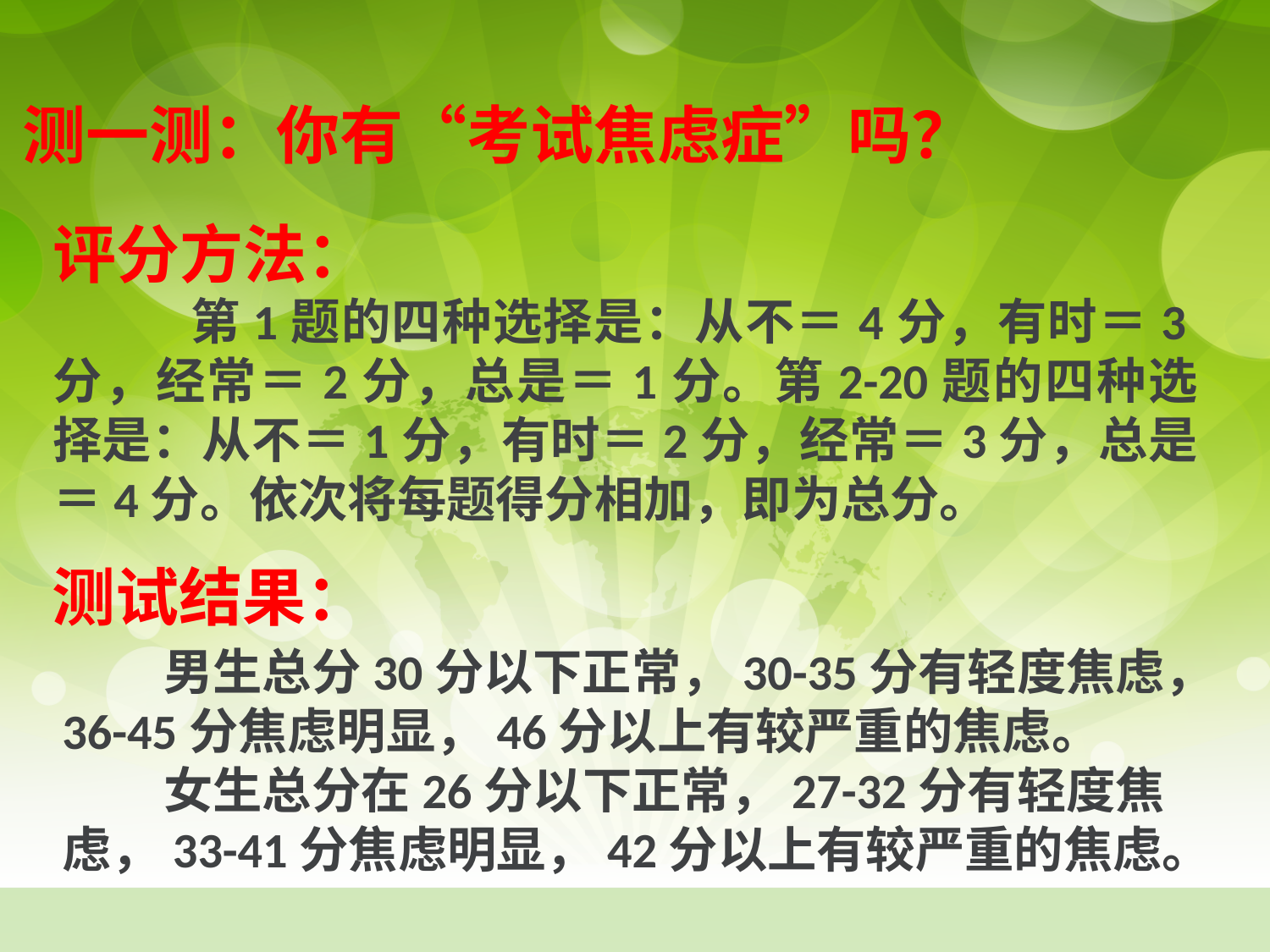

测一测：你有“考试焦虑症”吗？
评分方法：
          第1题的四种选择是：从不＝4分，有时＝3分，经常＝2分，总是＝1分。第2-20题的四种选择是：从不＝1分，有时＝2分，经常＝3分，总是＝4分。依次将每题得分相加，即为总分。
测试结果：
        男生总分30分以下正常，30-35分有轻度焦虑，36-45分焦虑明显，46分以上有较严重的焦虑。
        女生总分在26分以下正常，27-32分有轻度焦虑，33-41分焦虑明显，42分以上有较严重的焦虑。